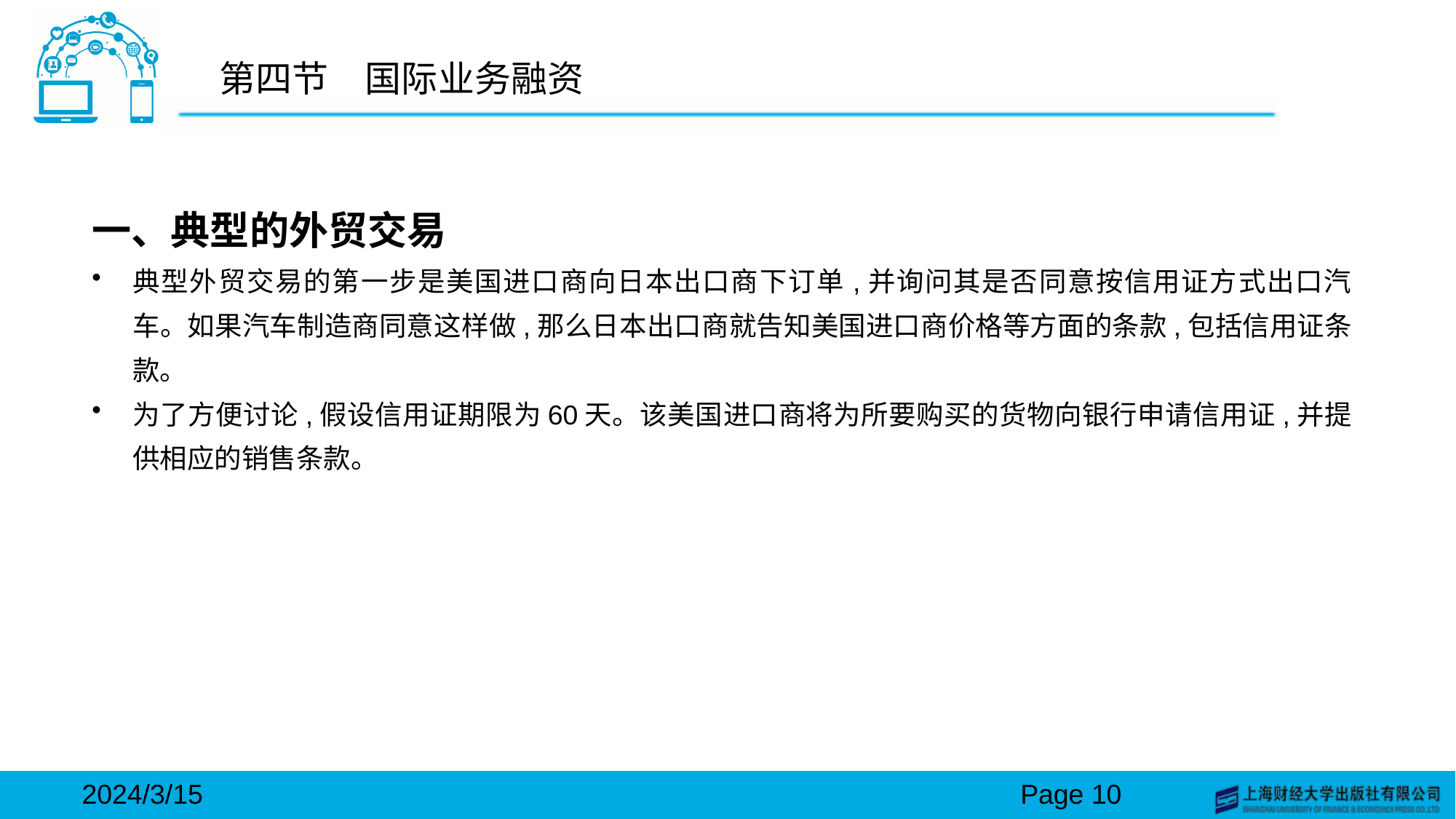

# 第四节　国际业务融资
一、典型的外贸交易
典型外贸交易的第一步是美国进口商向日本出口商下订单,并询问其是否同意按信用证方式出口汽车。如果汽车制造商同意这样做,那么日本出口商就告知美国进口商价格等方面的条款,包括信用证条款。
为了方便讨论,假设信用证期限为60天。该美国进口商将为所要购买的货物向银行申请信用证,并提供相应的销售条款。

2024/3/15
Page 10